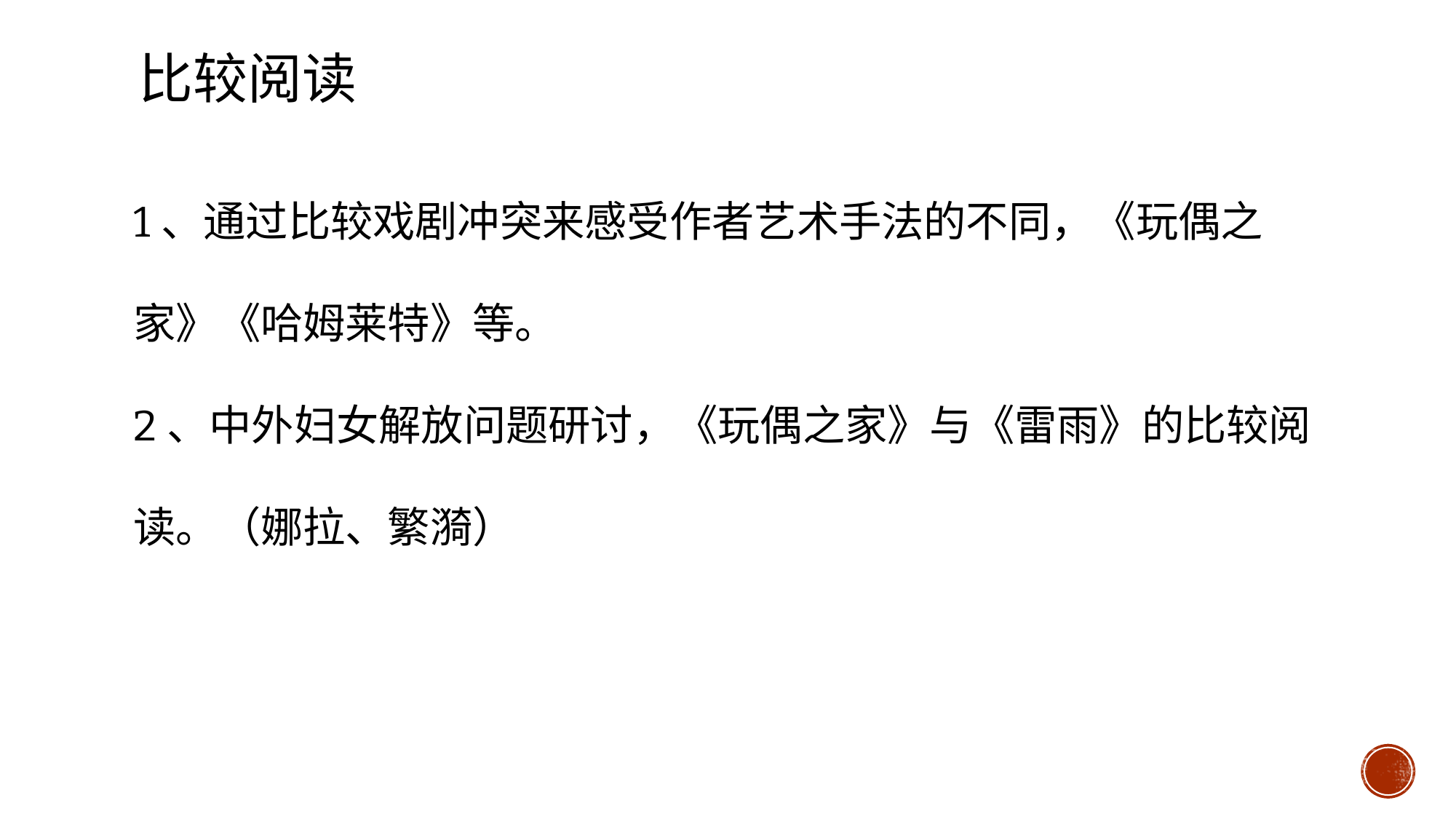

# 比较阅读
1、通过比较戏剧冲突来感受作者艺术手法的不同，《玩偶之家》《哈姆莱特》等。
2、中外妇女解放问题研讨，《玩偶之家》与《雷雨》的比较阅读。（娜拉、繁漪）